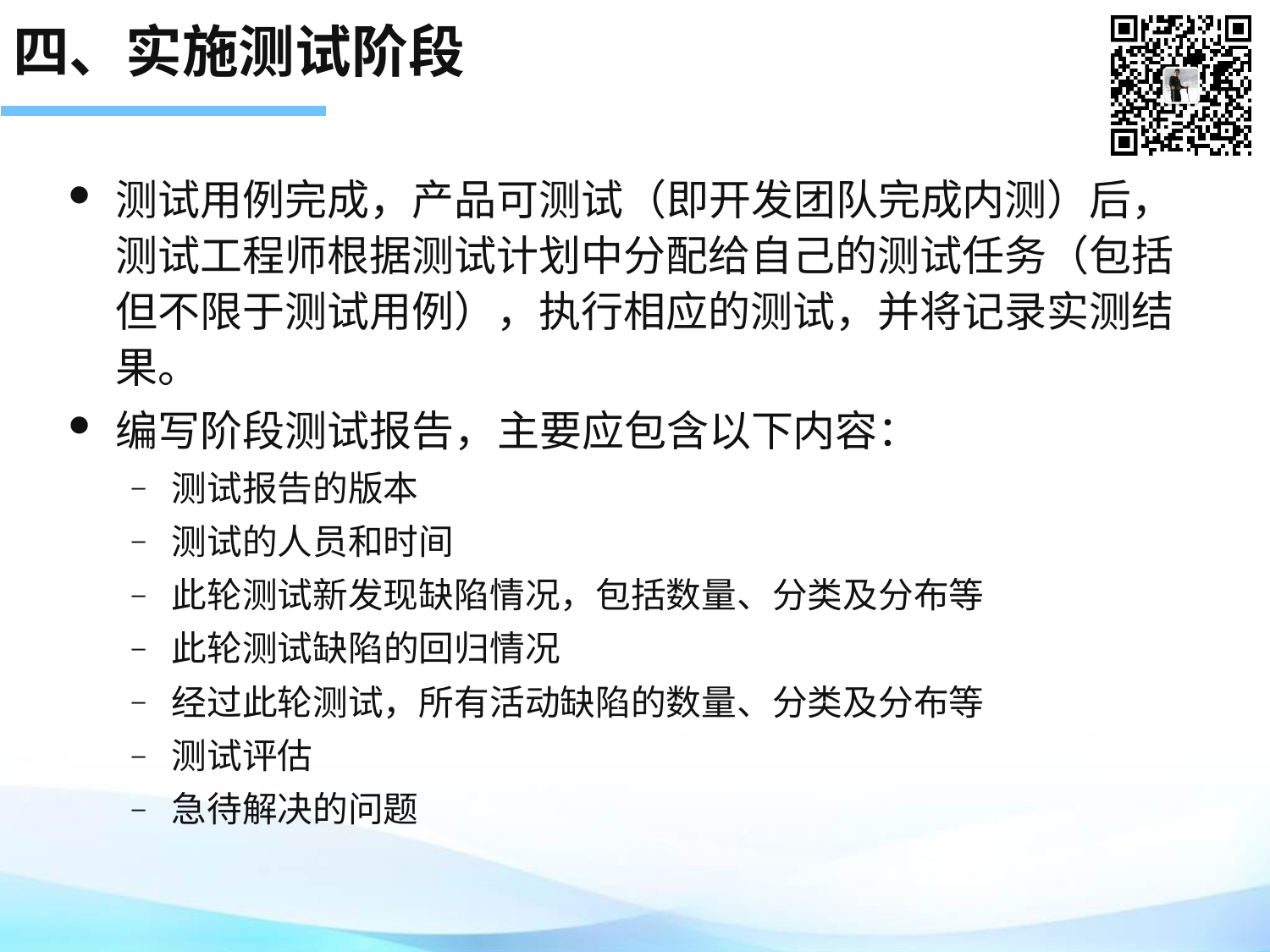

# 四、实施测试阶段
测试用例完成，产品可测试（即开发团队完成内测）后，测试工程师根据测试计划中分配给自己的测试任务（包括但不限于测试用例），执行相应的测试，并将记录实测结果。
编写阶段测试报告，主要应包含以下内容：
测试报告的版本
测试的人员和时间
此轮测试新发现缺陷情况，包括数量、分类及分布等
此轮测试缺陷的回归情况
经过此轮测试，所有活动缺陷的数量、分类及分布等
测试评估
急待解决的问题